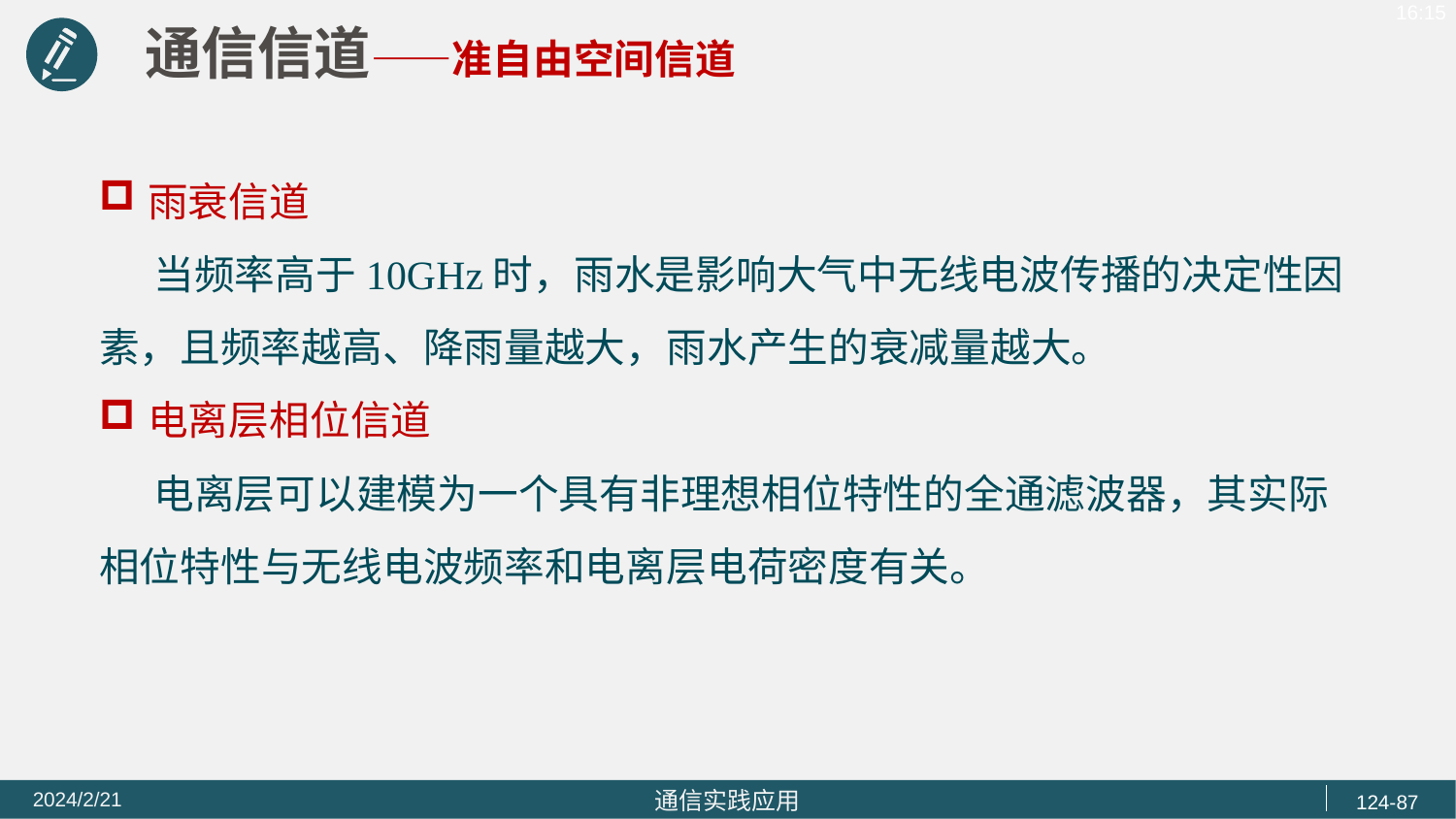

通信信道——准自由空间信道

雨衰信道
     当频率高于10GHz时，雨水是影响大气中无线电波传播的决定性因素，且频率越高、降雨量越大，雨水产生的衰减量越大。
电离层相位信道
     电离层可以建模为一个具有非理想相位特性的全通滤波器，其实际相位特性与无线电波频率和电离层电荷密度有关。